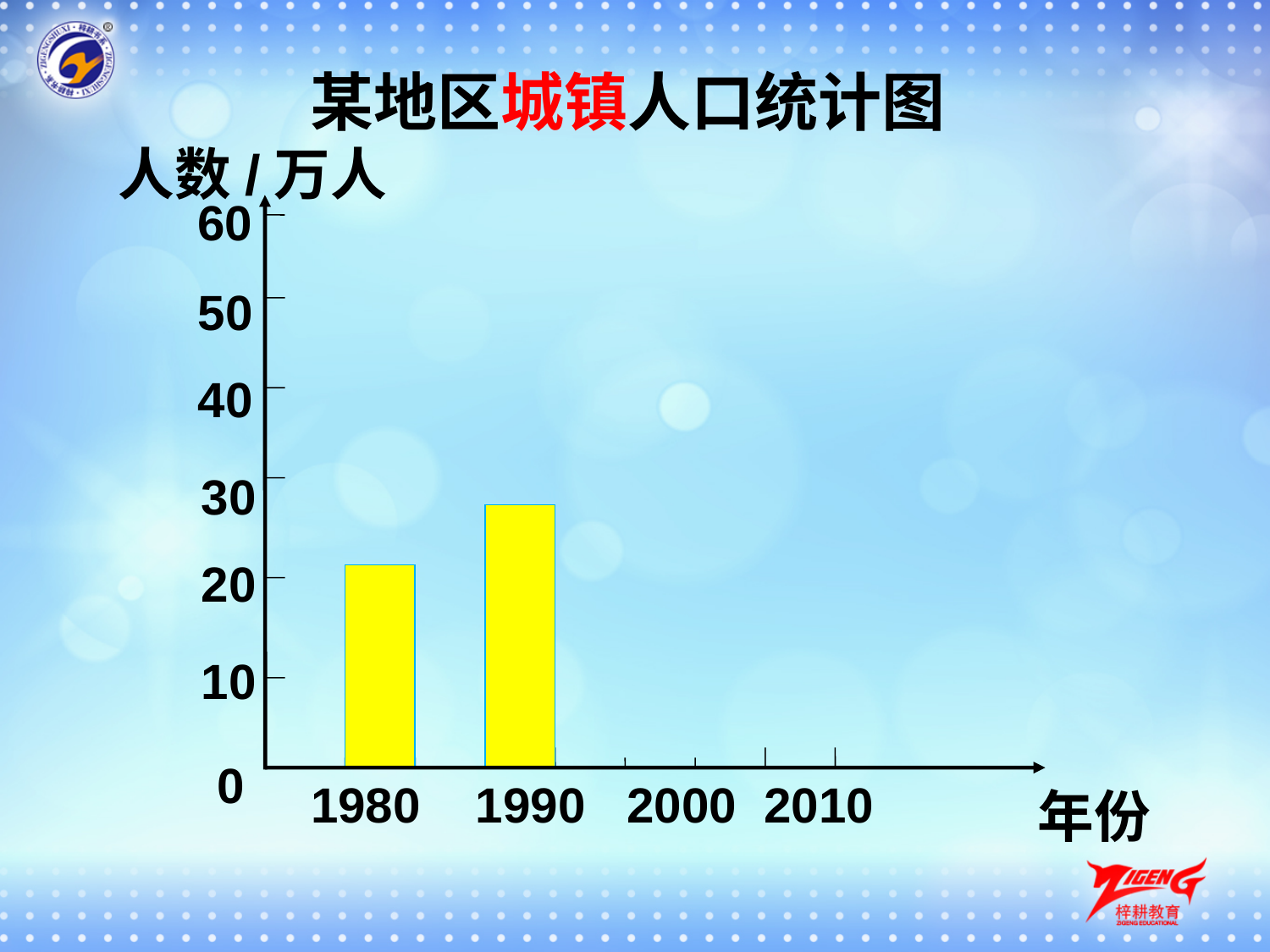

某地区城镇人口统计图
人数/万人
60

50
40
 30
 20
 10
1980    1990   2000  2010

0

年份